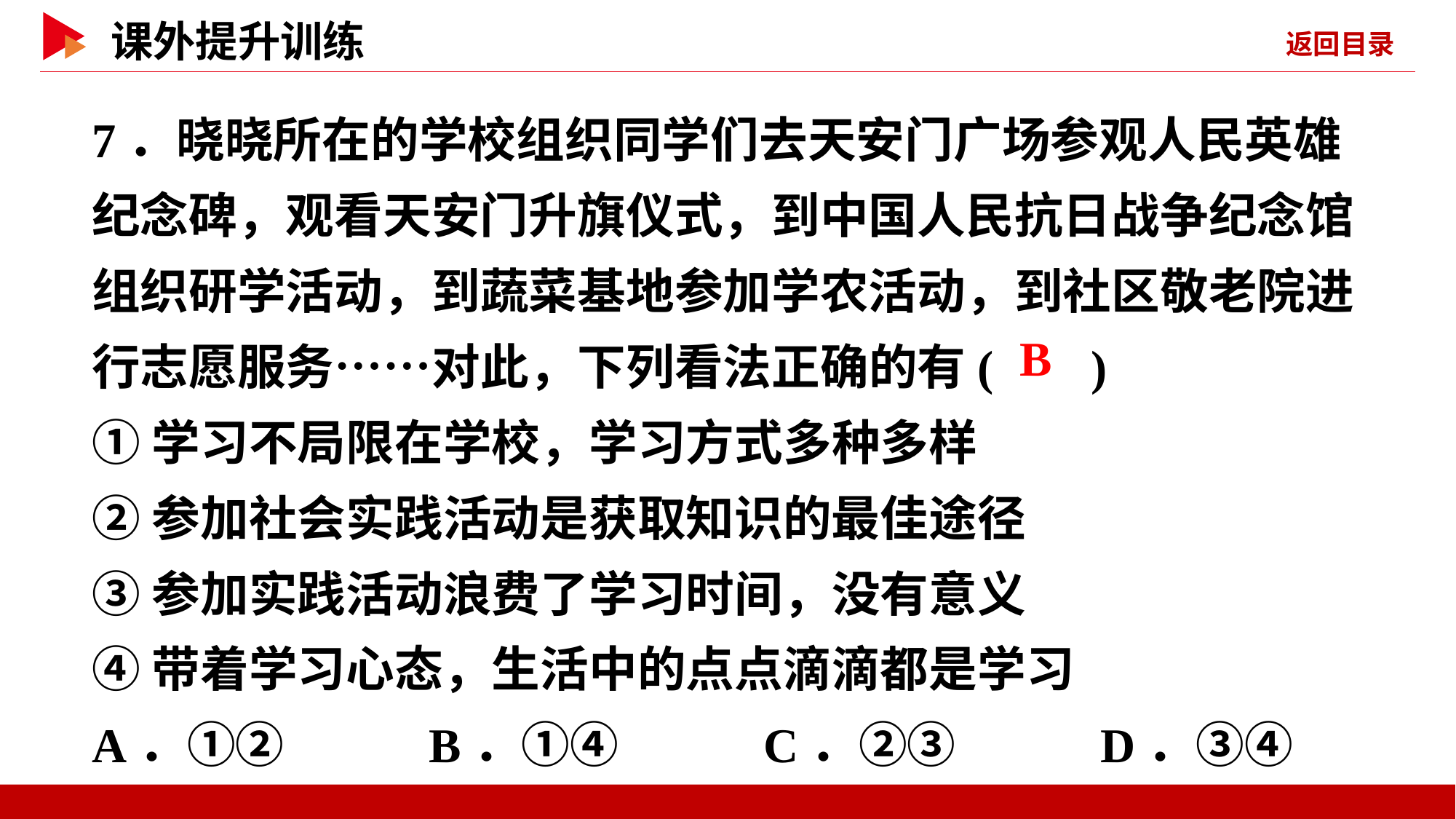

7．晓晓所在的学校组织同学们去天安门广场参观人民英雄纪念碑，观看天安门升旗仪式，到中国人民抗日战争纪念馆组织研学活动，到蔬菜基地参加学农活动，到社区敬老院进行志愿服务……对此，下列看法正确的有(        )
①学习不局限在学校，学习方式多种多样
②参加社会实践活动是获取知识的最佳途径
③参加实践活动浪费了学习时间，没有意义
④带着学习心态，生活中的点点滴滴都是学习
A．①②            B．①④            C．②③            D．③④
   B